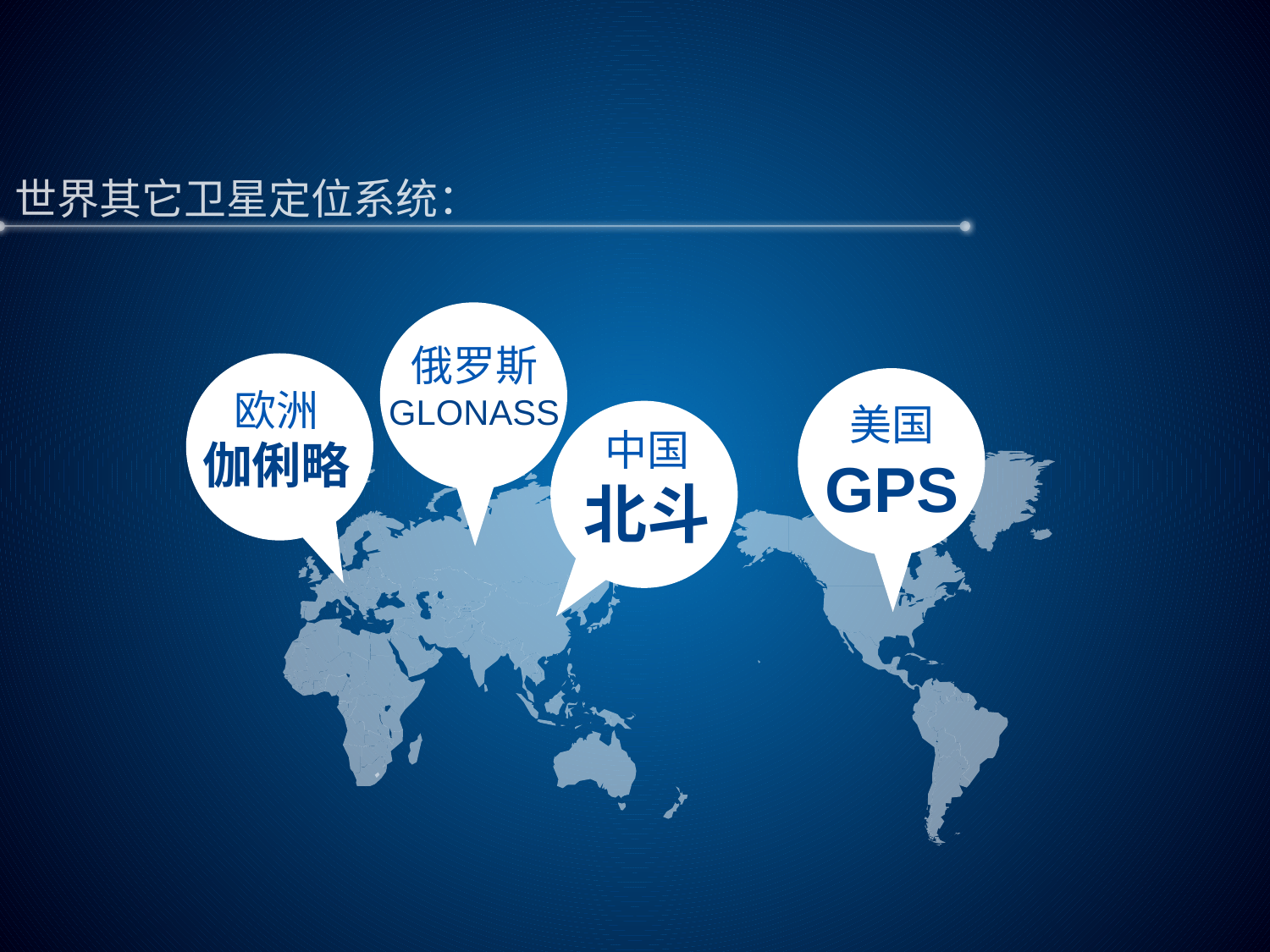

世界其它卫星定位系统：

俄罗斯
GLONASS

欧洲
伽俐略

美国
GPS

中国
北斗